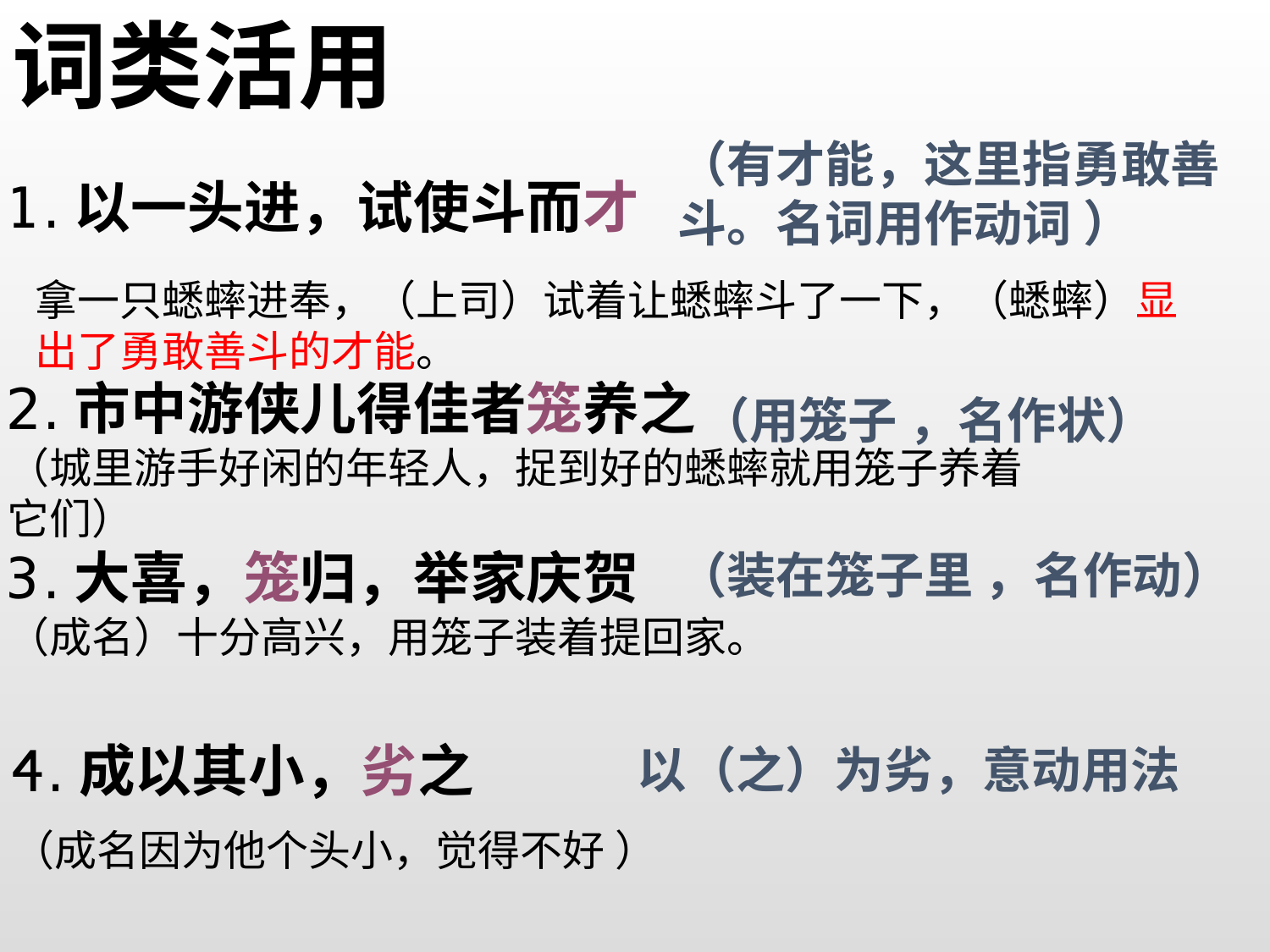

词类活用
（有才能，这里指勇敢善斗。名词用作动词 ）
1.以一头进，试使斗而才
拿一只蟋蟀进奉，（上司）试着让蟋蟀斗了一下，（蟋蟀）显出了勇敢善斗的才能。
2.市中游侠儿得佳者笼养之
（城里游手好闲的年轻人，捉到好的蟋蟀就用笼子养着它们）
3.大喜，笼归，举家庆贺
（成名）十分高兴，用笼子装着提回家。
（用笼子 ，名作状）
（装在笼子里 ，名作动）
4.成以其小，劣之
（成名因为他个头小，觉得不好 ）
以（之）为劣，意动用法